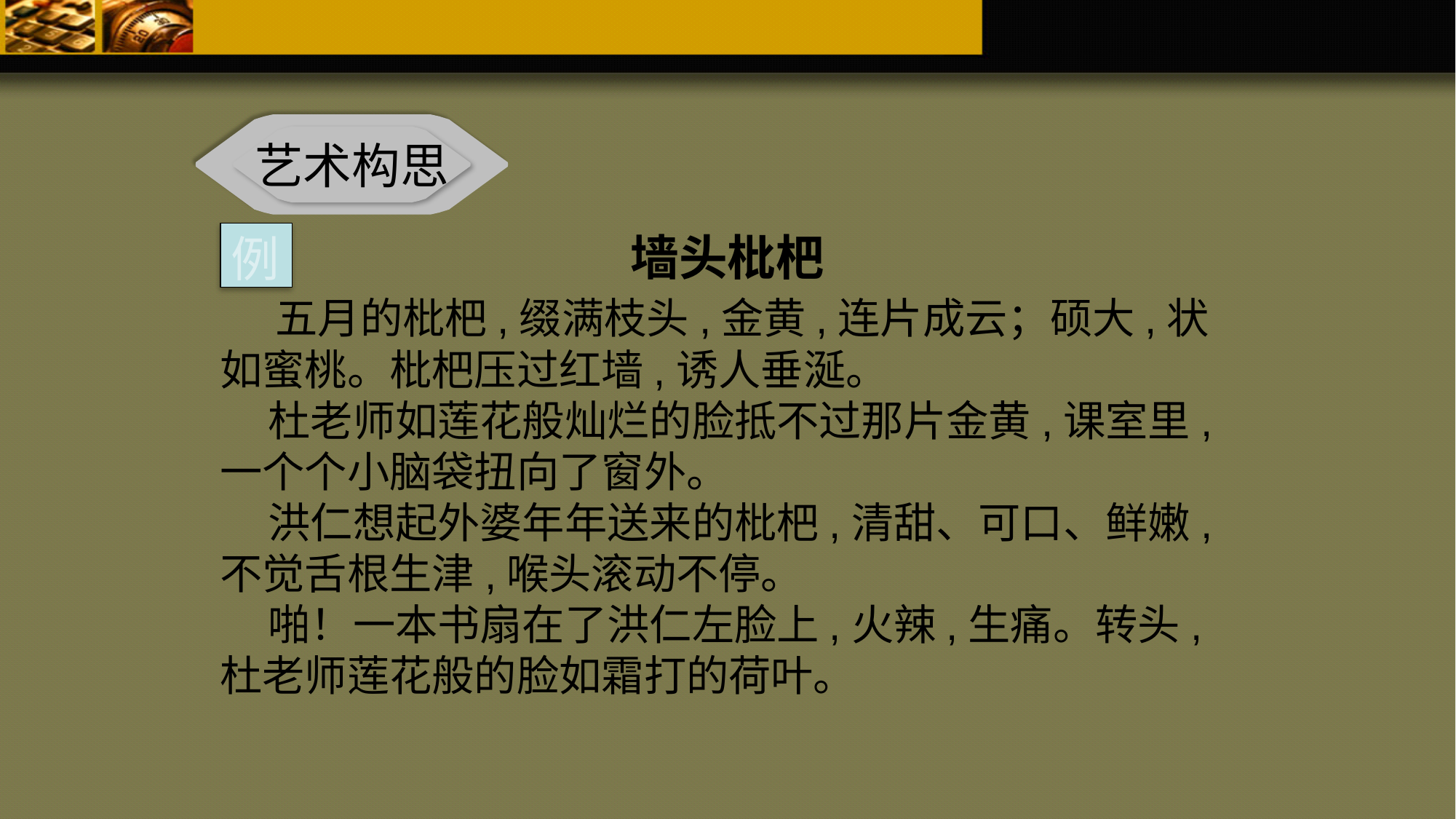

艺术构思
墙头枇杷
    五月的枇杷,缀满枝头,金黄,连片成云；硕大,状如蜜桃。枇杷压过红墙,诱人垂涎。
    杜老师如莲花般灿烂的脸抵不过那片金黄,课室里,一个个小脑袋扭向了窗外。
    洪仁想起外婆年年送来的枇杷,清甜、可口、鲜嫩,不觉舌根生津,喉头滚动不停。
    啪！一本书扇在了洪仁左脸上,火辣,生痛。转头,杜老师莲花般的脸如霜打的荷叶。

例